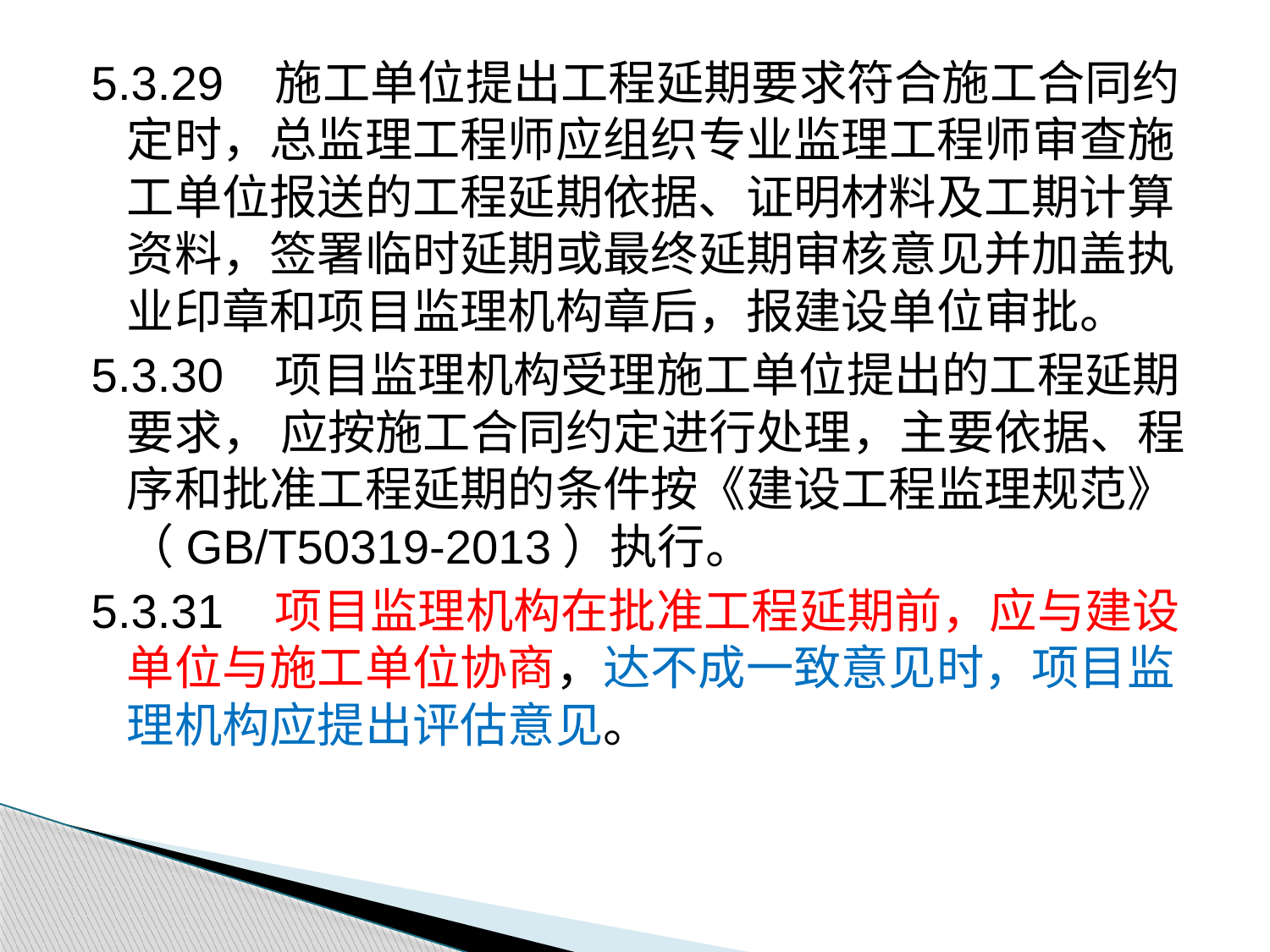

5.3.29   施工单位提出工程延期要求符合施工合同约定时，总监理工程师应组织专业监理工程师审查施工单位报送的工程延期依据、证明材料及工期计算资料，签署临时延期或最终延期审核意见并加盖执业印章和项目监理机构章后，报建设单位审批。
5.3.30   项目监理机构受理施工单位提出的工程延期要求， 应按施工合同约定进行处理，主要依据、程序和批准工程延期的条件按《建设工程监理规范》 （GB/T50319-2013）执行。
5.3.31   项目监理机构在批准工程延期前，应与建设单位与施工单位协商，达不成一致意见时，项目监理机构应提出评估意见。